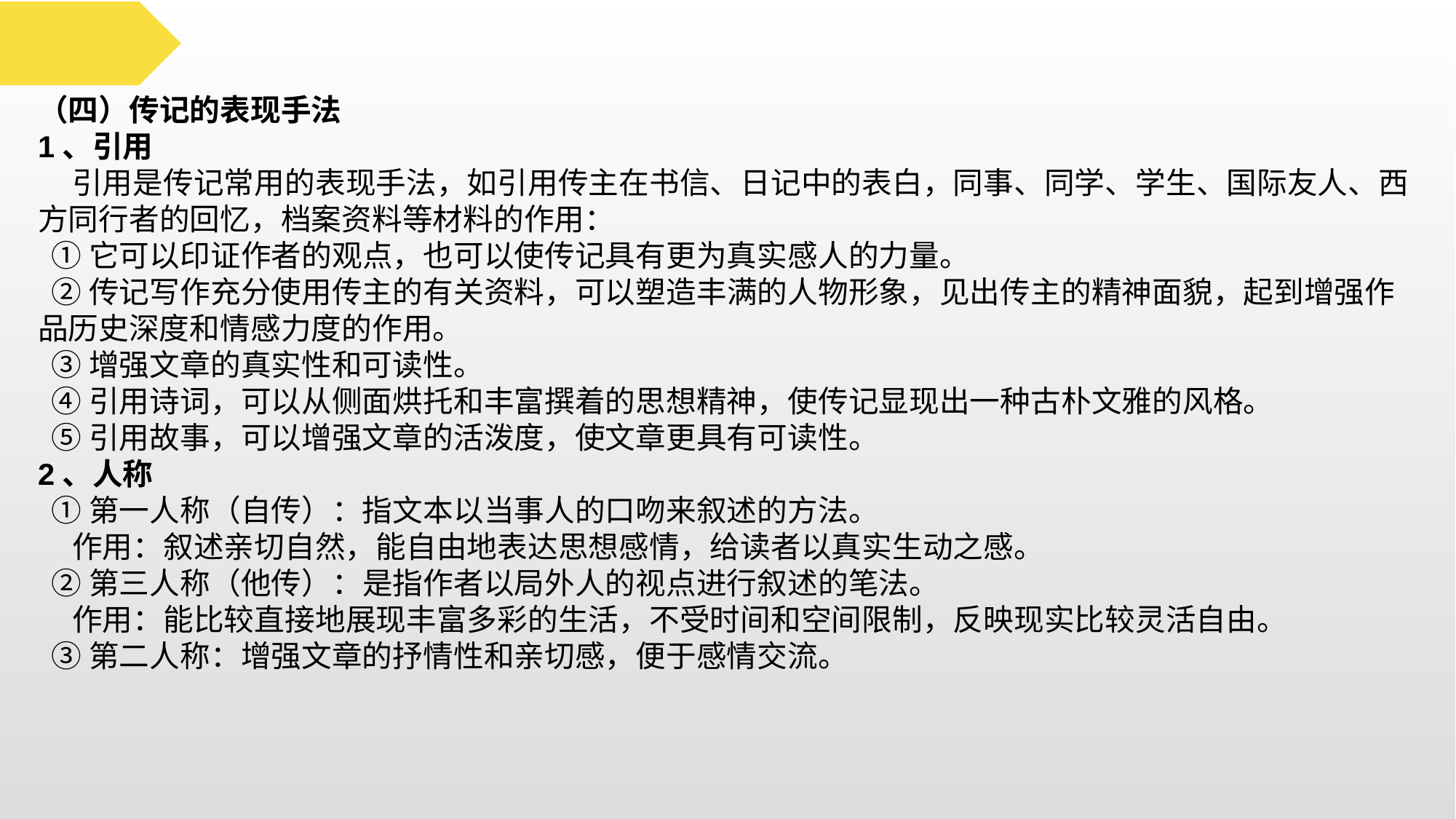

（四）传记的表现手法
1、引用
    引用是传记常用的表现手法，如引用传主在书信、日记中的表白，同事、同学、学生、国际友人、西方同行者的回忆，档案资料等材料的作用：
  ①它可以印证作者的观点，也可以使传记具有更为真实感人的力量。
  ②传记写作充分使用传主的有关资料，可以塑造丰满的人物形象，见出传主的精神面貌，起到增强作品历史深度和情感力度的作用。
  ③增强文章的真实性和可读性。
  ④引用诗词，可以从侧面烘托和丰富撰着的思想精神，使传记显现出一种古朴文雅的风格。
  ⑤引用故事，可以增强文章的活泼度，使文章更具有可读性。
2、人称
  ①第一人称（自传）：指文本以当事人的口吻来叙述的方法。
    作用：叙述亲切自然，能自由地表达思想感情，给读者以真实生动之感。
  ②第三人称（他传）：是指作者以局外人的视点进行叙述的笔法。
    作用：能比较直接地展现丰富多彩的生活，不受时间和空间限制，反映现实比较灵活自由。
  ③第二人称：增强文章的抒情性和亲切感，便于感情交流。